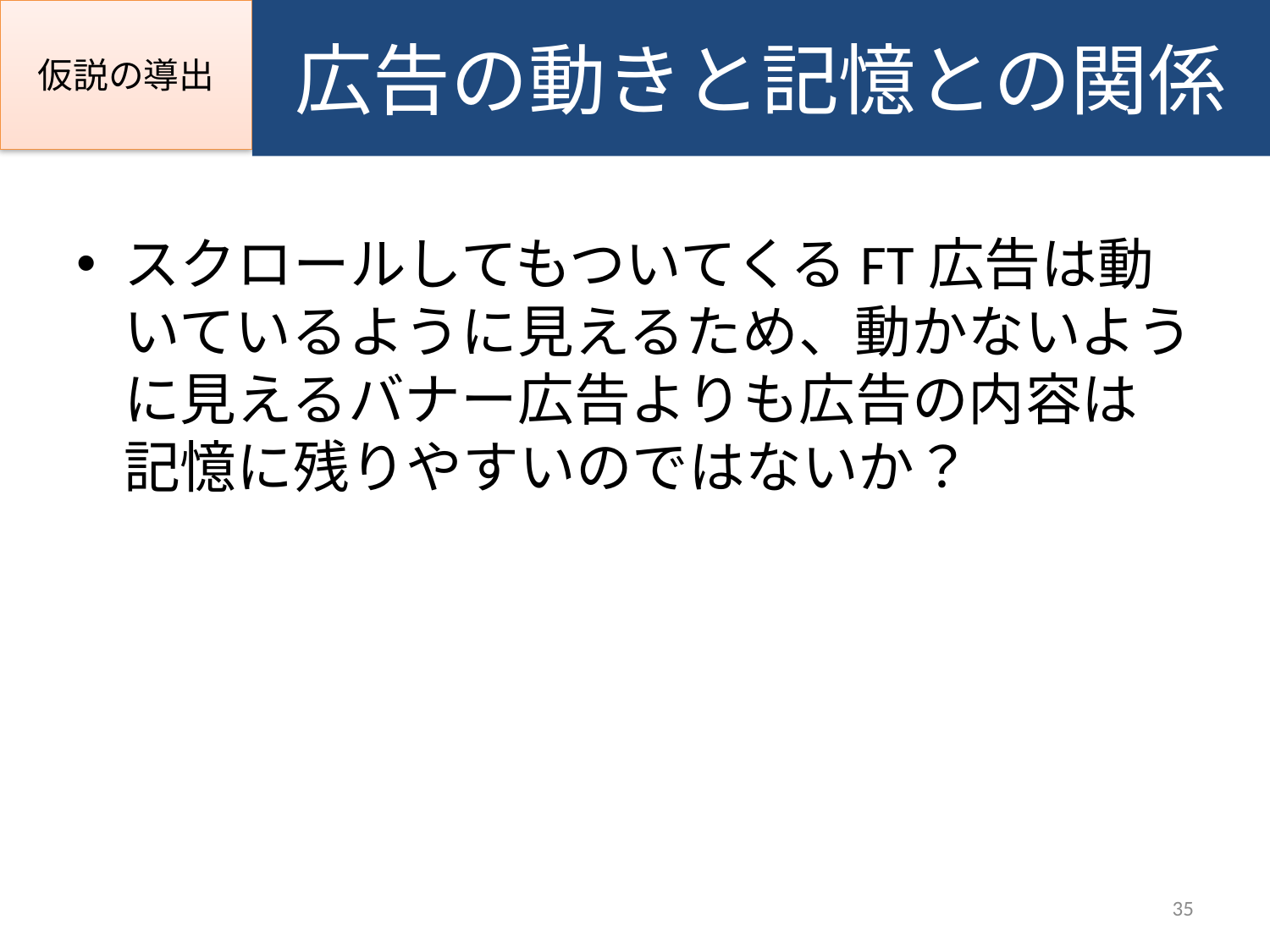

# 仮説の導出
広告の動きと記憶との関係
スクロールしてもついてくるFT広告は動いているように見えるため、動かないように見えるバナー広告よりも広告の内容は記憶に残りやすいのではないか？
35